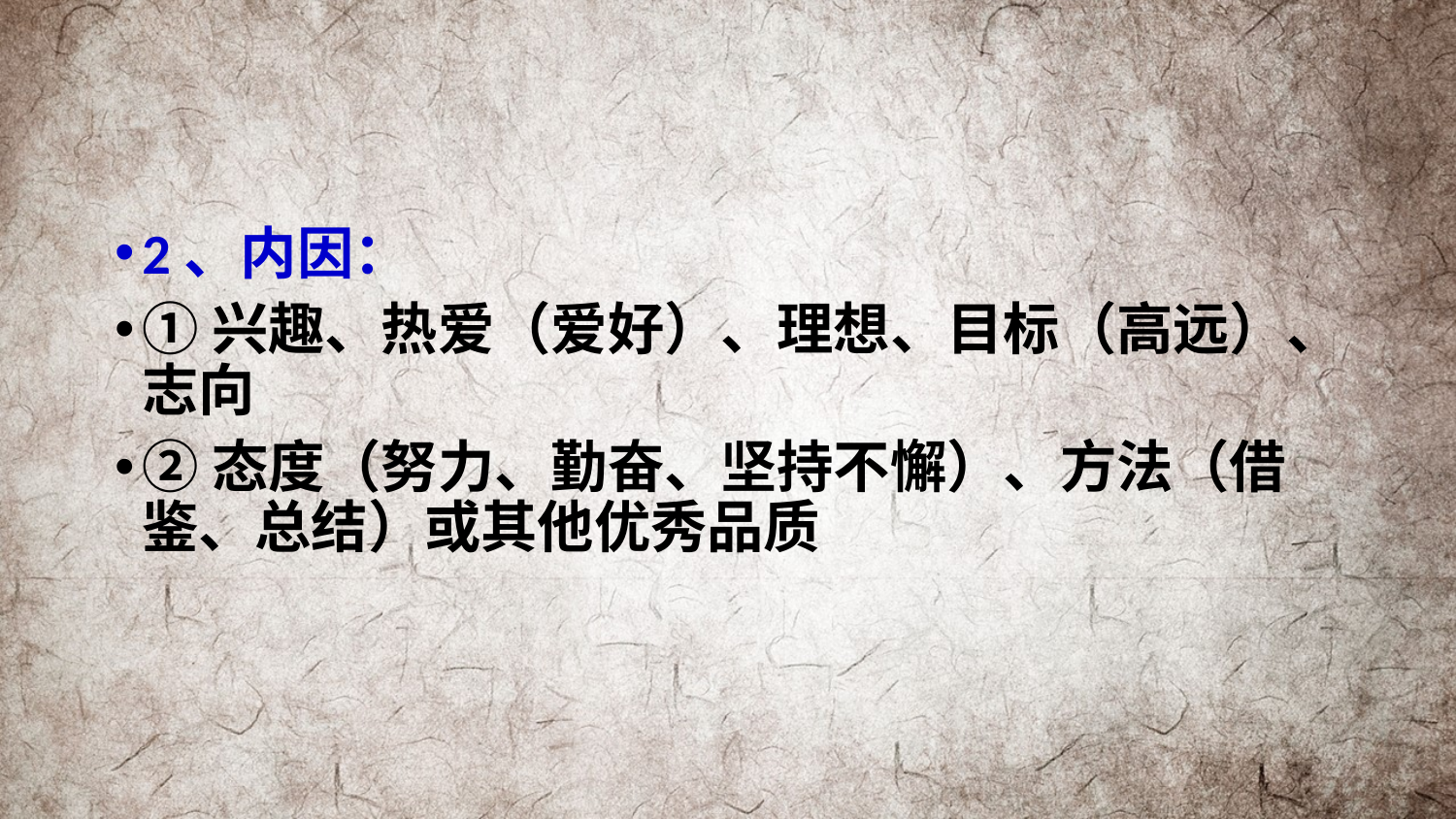

#
2、内因：
①兴趣、热爱（爱好）、理想、目标（高远）、志向
②态度（努力、勤奋、坚持不懈）、方法（借鉴、总结）或其他优秀品质